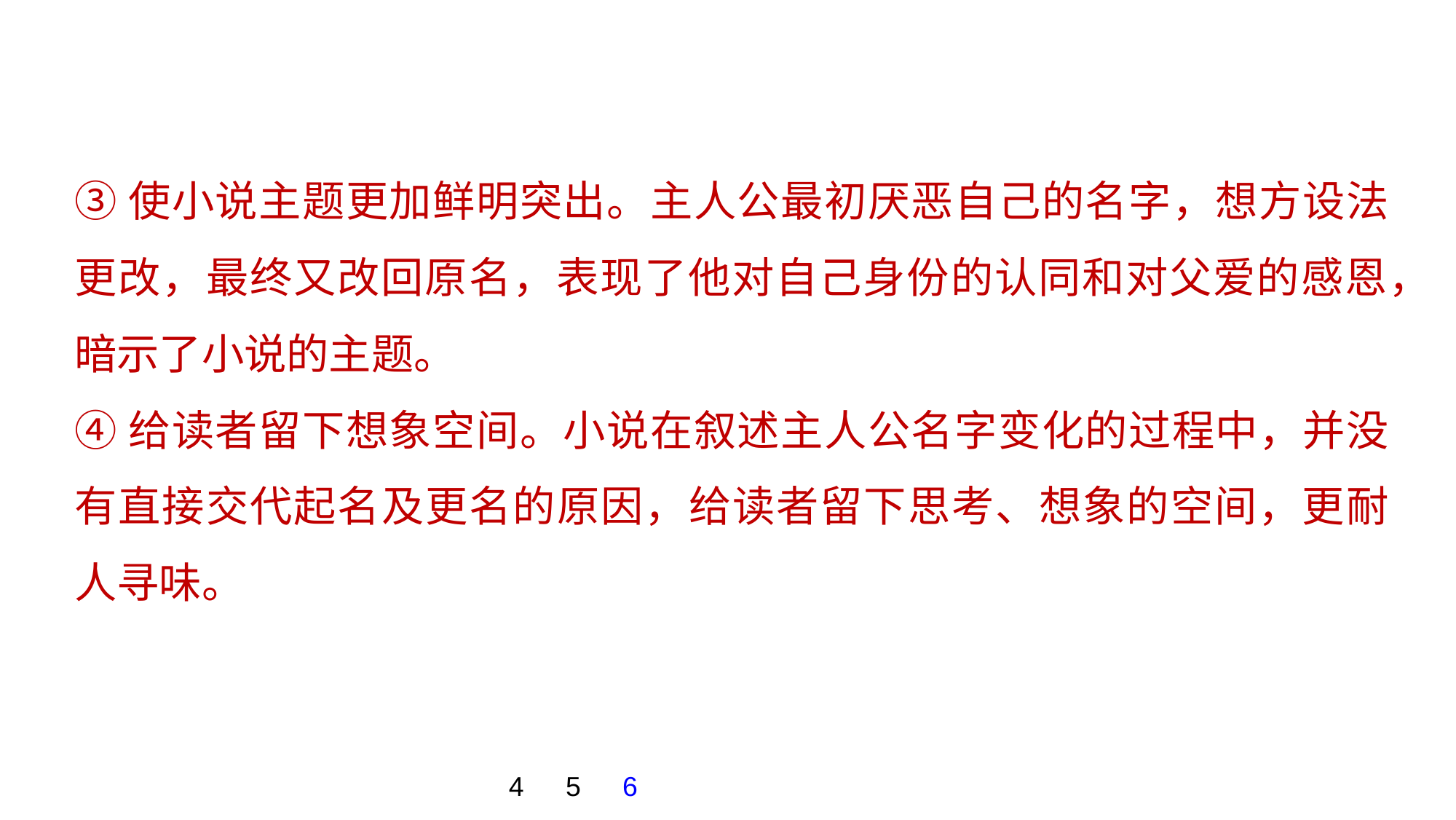

③使小说主题更加鲜明突出。主人公最初厌恶自己的名字，想方设法更改，最终又改回原名，表现了他对自己身份的认同和对父爱的感恩，暗示了小说的主题。
④给读者留下想象空间。小说在叙述主人公名字变化的过程中，并没有直接交代起名及更名的原因，给读者留下思考、想象的空间，更耐人寻味。
4
5
6